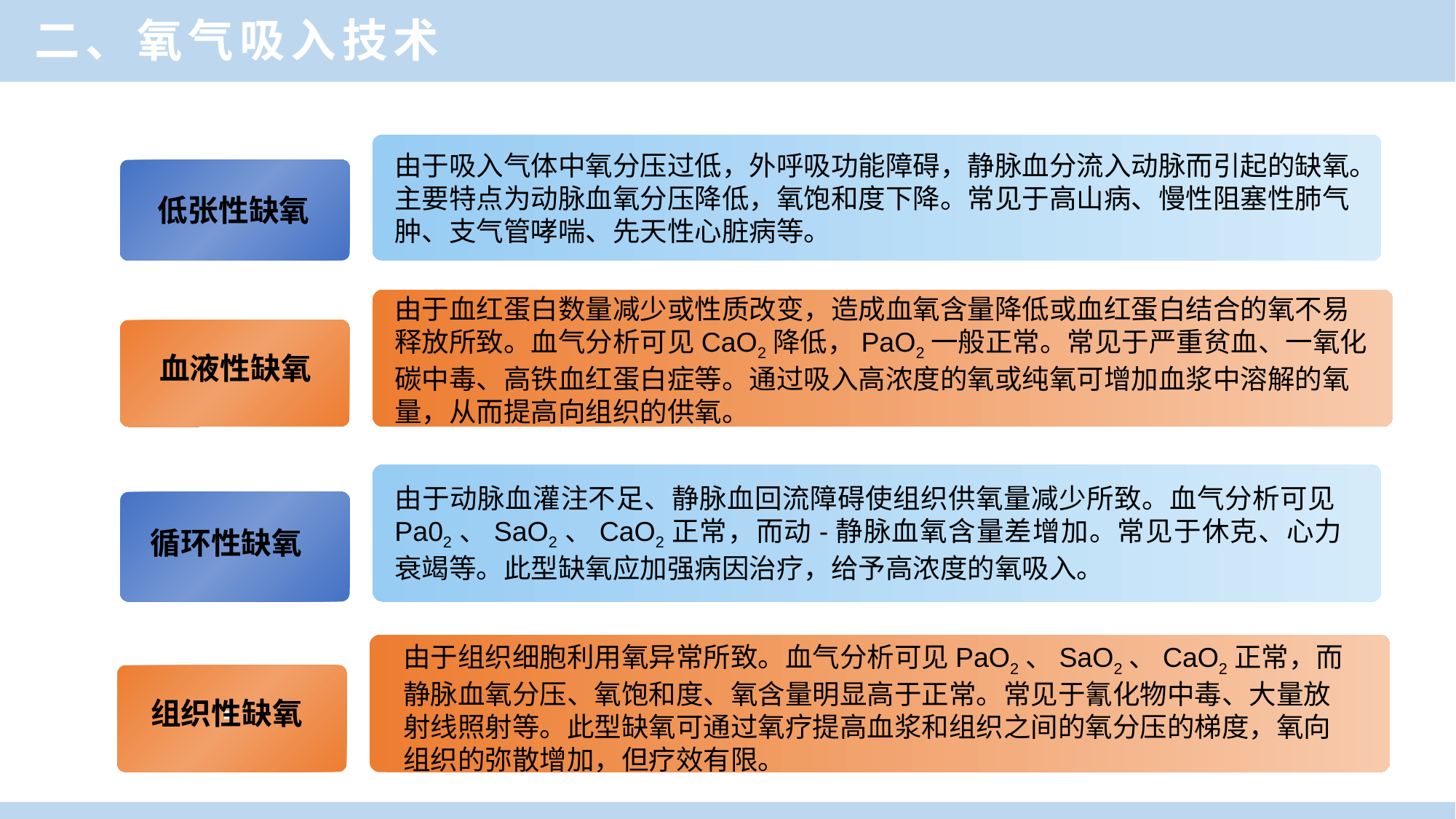

二、氧气吸入技术

由于吸入气体中氧分压过低，外呼吸功能障碍，静脉血分流入动脉而引起的缺氧。主要特点为动脉血氧分压降低，氧饱和度下降。常见于高山病、慢性阻塞性肺气肿、支气管哮喘、先天性心脏病等。
低张性缺氧
由于血红蛋白数量减少或性质改变，造成血氧含量降低或血红蛋白结合的氧不易释放所致。血气分析可见CaO2降低，PaO2一般正常。常见于严重贫血、一氧化碳中毒、高铁血红蛋白症等。通过吸入高浓度的氧或纯氧可增加血浆中溶解的氧量，从而提高向组织的供氧。

血液性缺氧

由于动脉血灌注不足、静脉血回流障碍使组织供氧量减少所致。血气分析可见Pa02、SaO2、CaO2正常，而动-静脉血氧含量差增加。常见于休克、心力衰竭等。此型缺氧应加强病因治疗，给予高浓度的氧吸入。
循环性缺氧

由于组织细胞利用氧异常所致。血气分析可见PaO2、SaO2、CaO2正常，而静脉血氧分压、氧饱和度、氧含量明显高于正常。常见于氰化物中毒、大量放射线照射等。此型缺氧可通过氧疗提高血浆和组织之间的氧分压的梯度，氧向组织的弥散增加，但疗效有限。
组织性缺氧